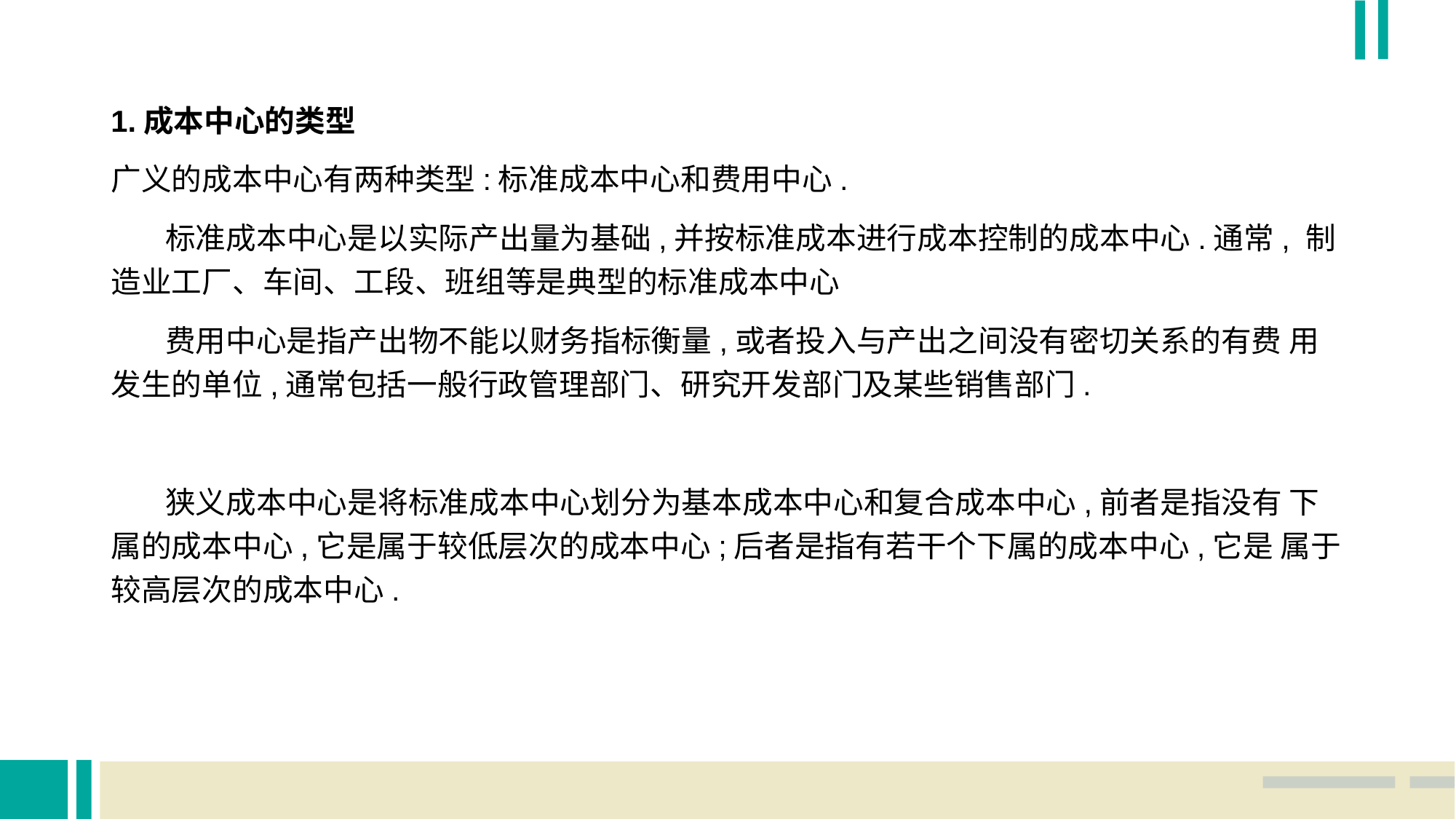

1.成本中心的类型
广义的成本中心有两种类型:标准成本中心和费用中心.
       标准成本中心是以实际产出量为基础,并按标准成本进行成本控制的成本中心.通常, 制造业工厂、车间、工段、班组等是典型的标准成本中心
       费用中心是指产出物不能以财务指标衡量,或者投入与产出之间没有密切关系的有费 用发生的单位,通常包括一般行政管理部门、研究开发部门及某些销售部门.

       狭义成本中心是将标准成本中心划分为基本成本中心和复合成本中心,前者是指没有 下属的成本中心,它是属于较低层次的成本中心;后者是指有若干个下属的成本中心,它是 属于较高层次的成本中心.